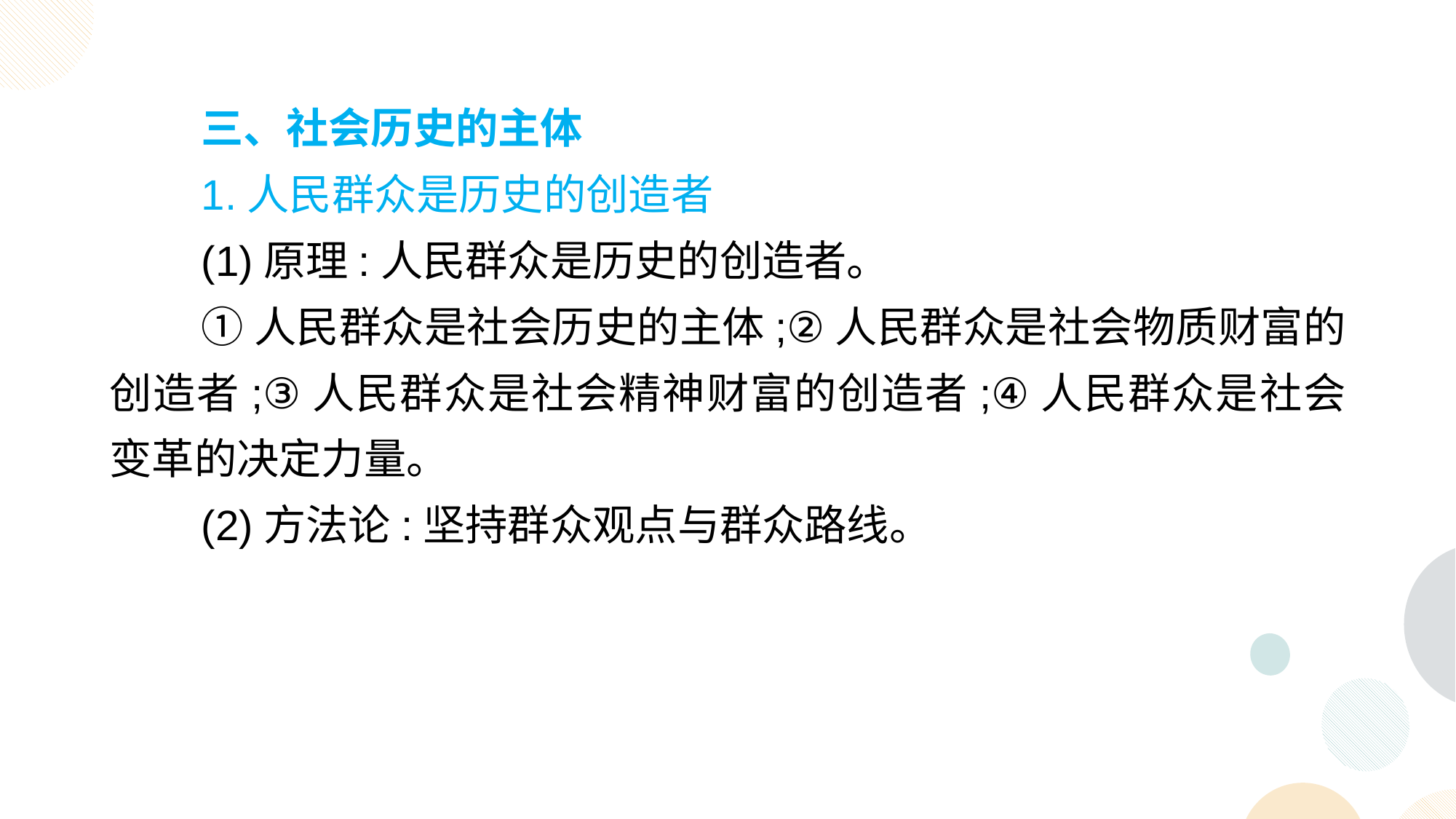

三、社会历史的主体
1.人民群众是历史的创造者
(1)原理:人民群众是历史的创造者。
①人民群众是社会历史的主体;②人民群众是社会物质财富的创造者;③人民群众是社会精神财富的创造者;④人民群众是社会变革的决定力量。
(2)方法论:坚持群众观点与群众路线。